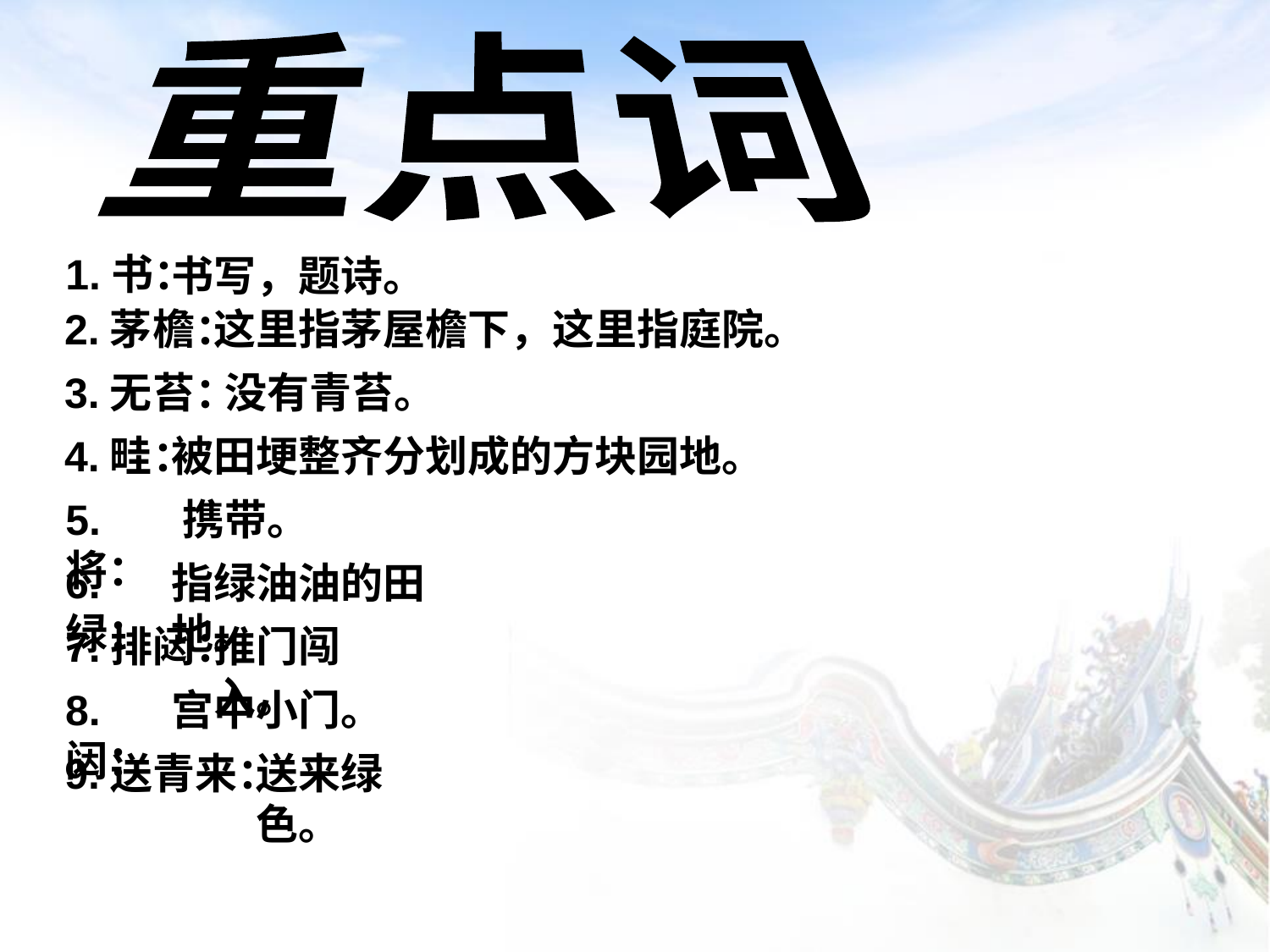

重点词
1.书：
书写，题诗。
2.茅檐：
这里指茅屋檐下，这里指庭院。
3.无苔：
没有青苔。
4.畦：
被田埂整齐分划成的方块园地。
5.将：
携带。

6.绿：

指绿油油的田地。

7.排闼：
推门闯入。

8.闼：

宫中小门。
9.送青来：
送来绿色。